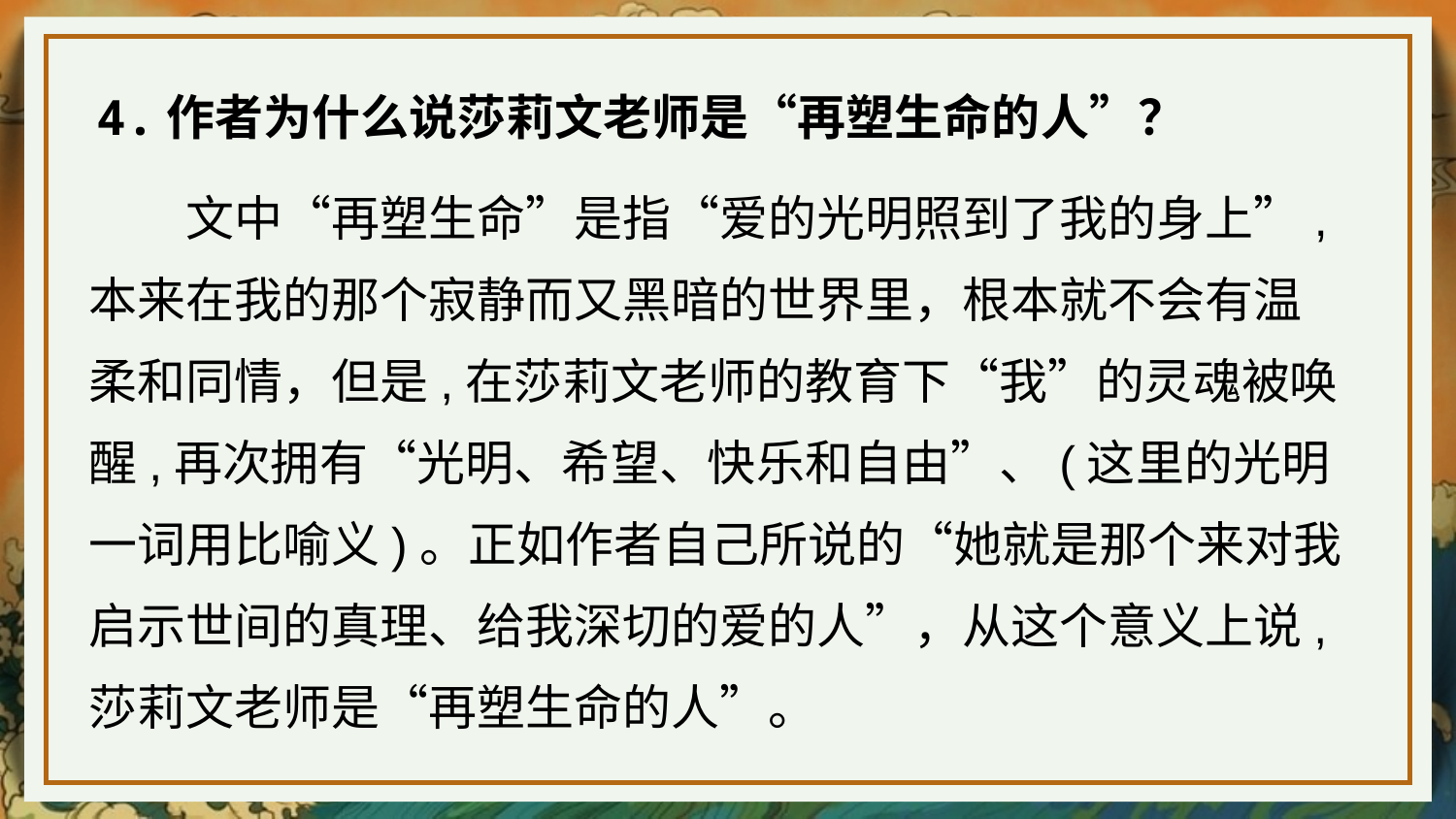

4.作者为什么说莎莉文老师是“再塑生命的人”？
         文中“再塑生命”是指“爱的光明照到了我的身上”,本来在我的那个寂静而又黑暗的世界里，根本就不会有温柔和同情，但是,在莎莉文老师的教育下“我”的灵魂被唤醒,再次拥有“光明、希望、快乐和自由”、(这里的光明一词用比喻义)。正如作者自己所说的“她就是那个来对我启示世间的真理、给我深切的爱的人”，从这个意义上说,莎莉文老师是“再塑生命的人”。